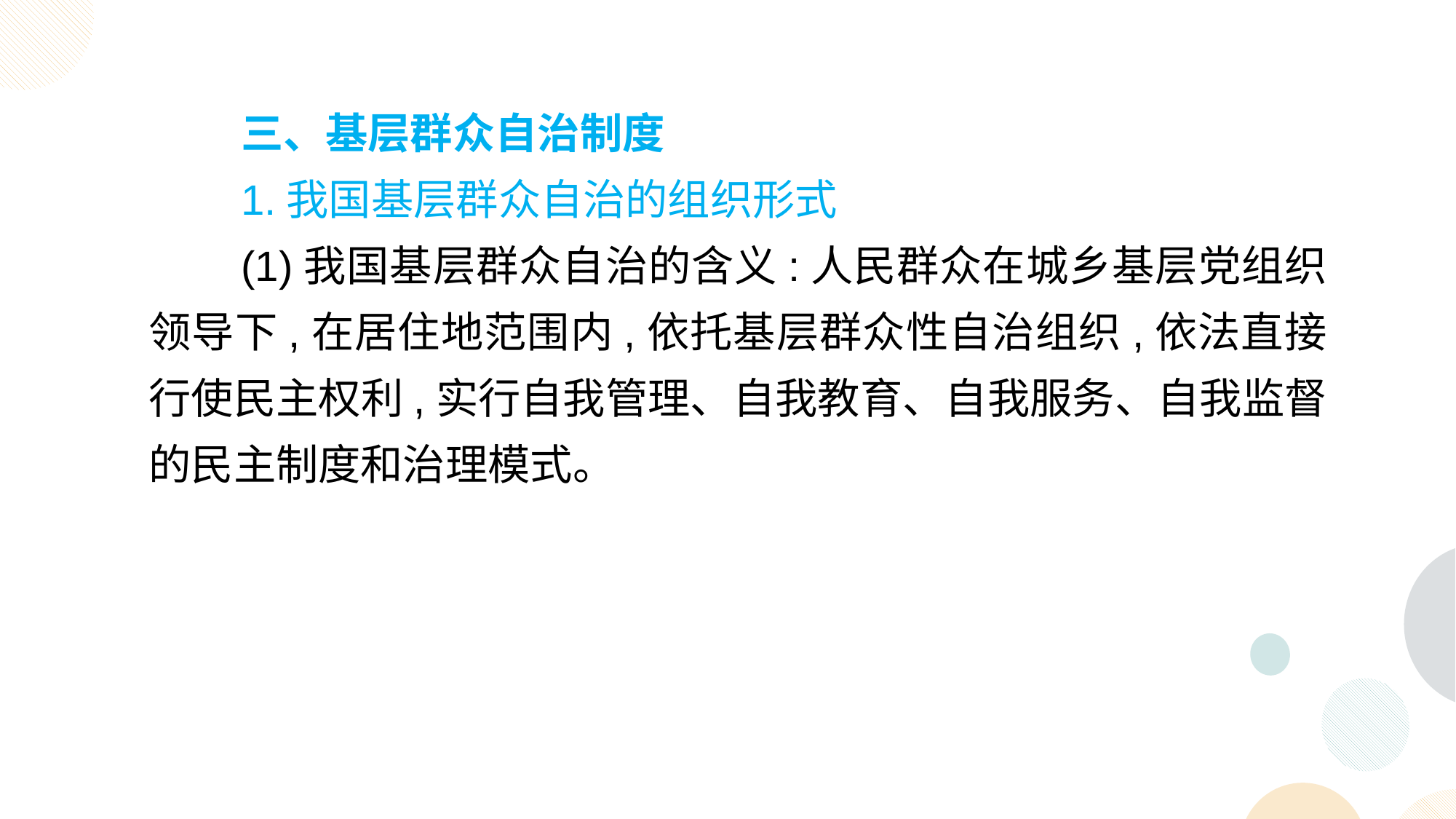

三、基层群众自治制度
1.我国基层群众自治的组织形式
(1)我国基层群众自治的含义:人民群众在城乡基层党组织领导下,在居住地范围内,依托基层群众性自治组织,依法直接行使民主权利,实行自我管理、自我教育、自我服务、自我监督的民主制度和治理模式。